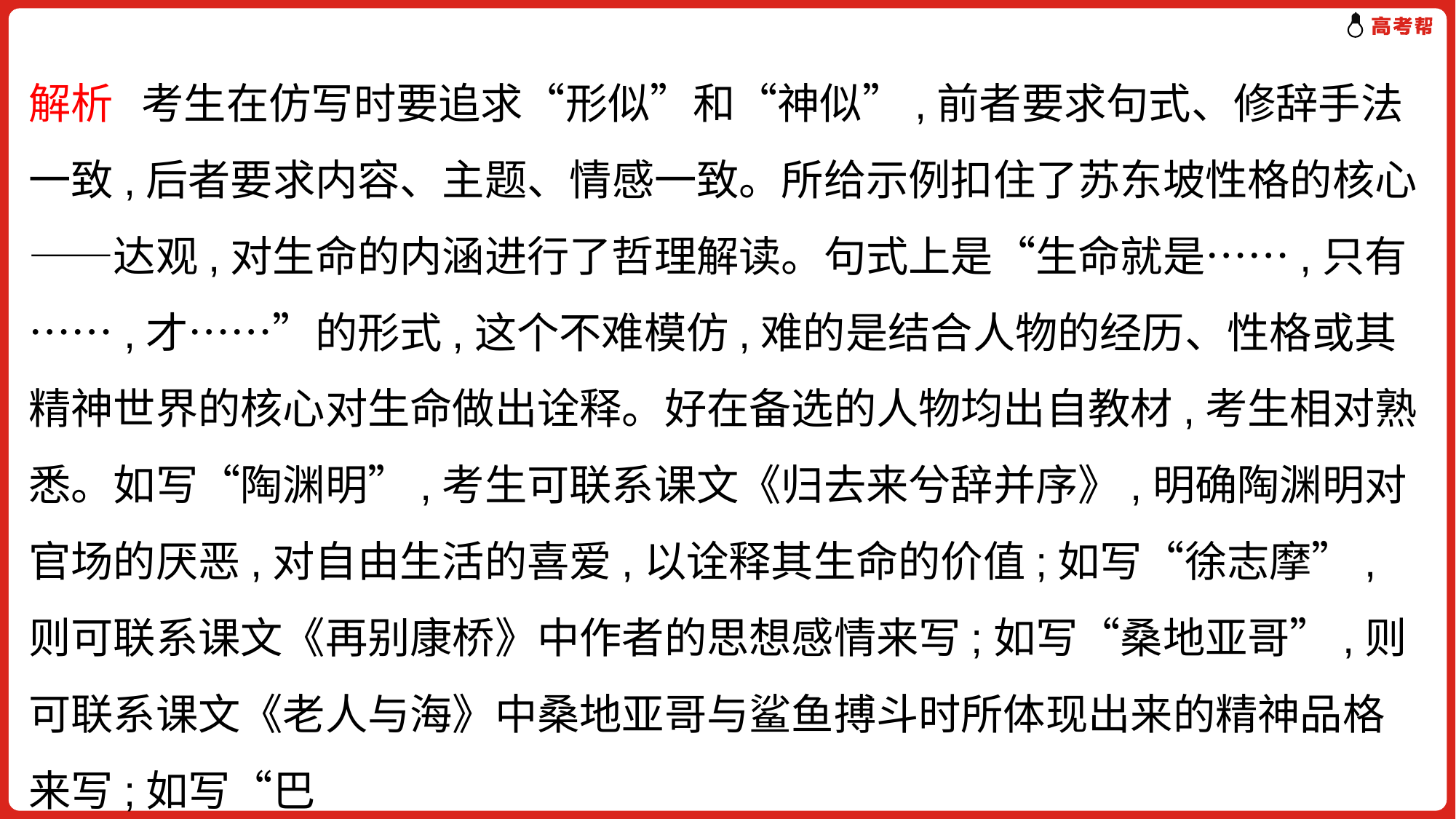

解析   考生在仿写时要追求“形似”和“神似”,前者要求句式、修辞手法一致,后者要求内容、主题、情感一致。所给示例扣住了苏东坡性格的核心——达观,对生命的内涵进行了哲理解读。句式上是“生命就是……,只有……,才……”的形式,这个不难模仿,难的是结合人物的经历、性格或其精神世界的核心对生命做出诠释。好在备选的人物均出自教材,考生相对熟悉。如写“陶渊明”,考生可联系课文《归去来兮辞并序》,明确陶渊明对官场的厌恶,对自由生活的喜爱,以诠释其生命的价值;如写“徐志摩”,则可联系课文《再别康桥》中作者的思想感情来写;如写“桑地亚哥”,则可联系课文《老人与海》中桑地亚哥与鲨鱼搏斗时所体现出来的精神品格来写;如写“巴